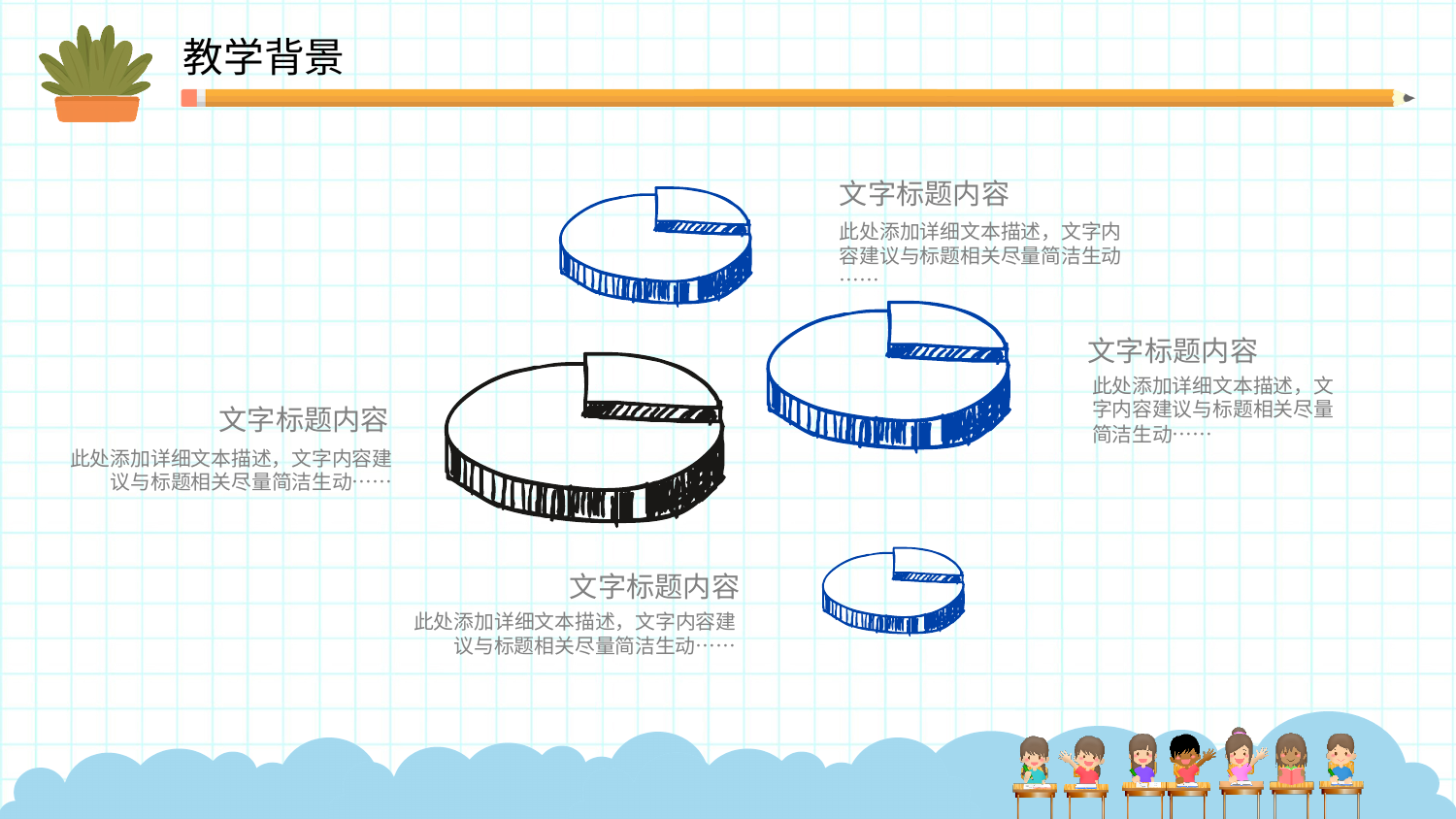

教学背景
文字标题内容

此处添加详细文本描述，文字内容建议与标题相关尽量简洁生动……

文字标题内容

此处添加详细文本描述，文字内容建议与标题相关尽量简洁生动……
文字标题内容
此处添加详细文本描述，文字内容建议与标题相关尽量简洁生动……

文字标题内容
此处添加详细文本描述，文字内容建议与标题相关尽量简洁生动……